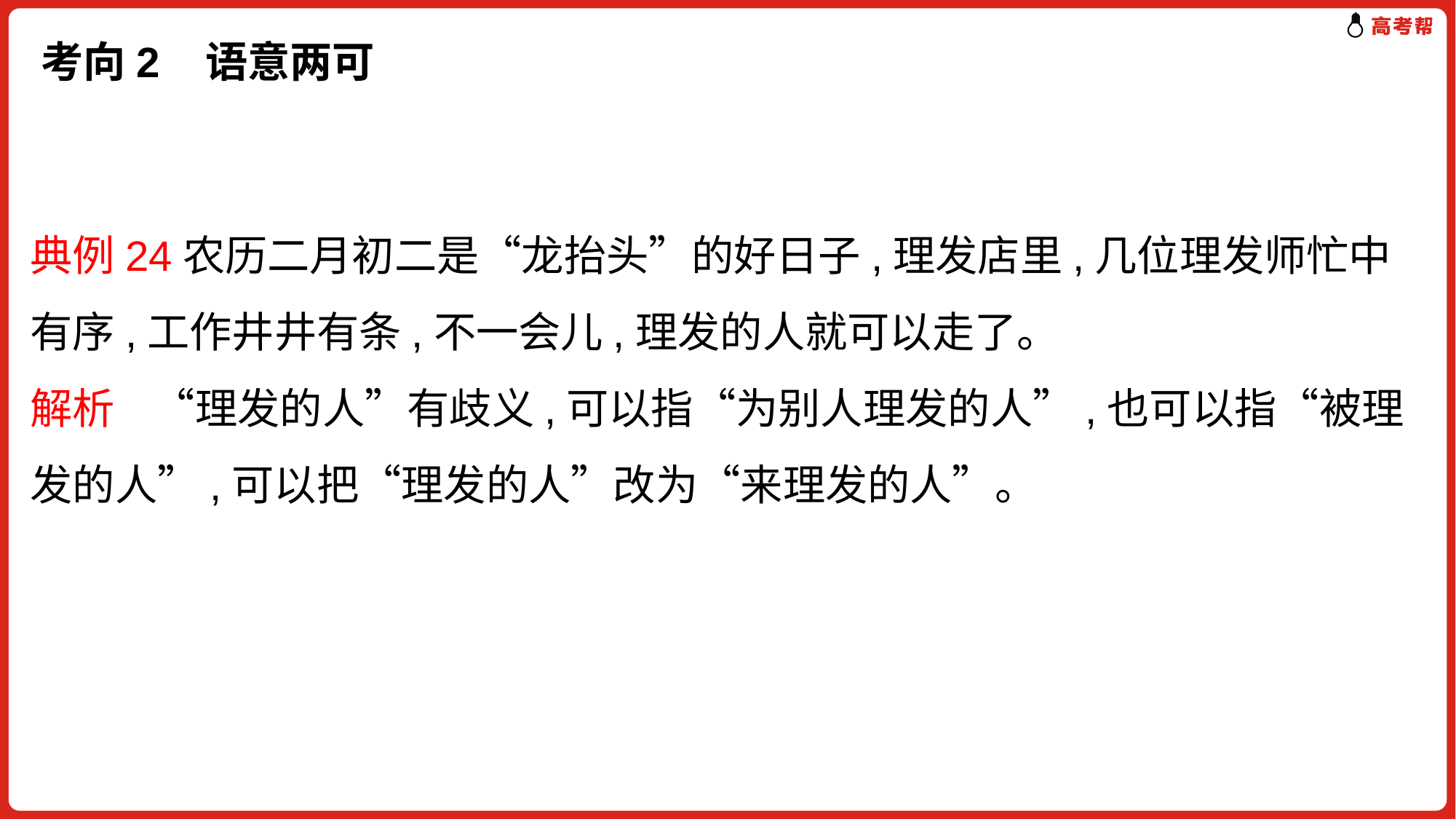

# 考向2   语意两可
典例24农历二月初二是“龙抬头”的好日子,理发店里,几位理发师忙中有序,工作井井有条,不一会儿,理发的人就可以走了。
解析    “理发的人”有歧义,可以指“为别人理发的人”,也可以指“被理发的人”,可以把“理发的人”改为“来理发的人”。